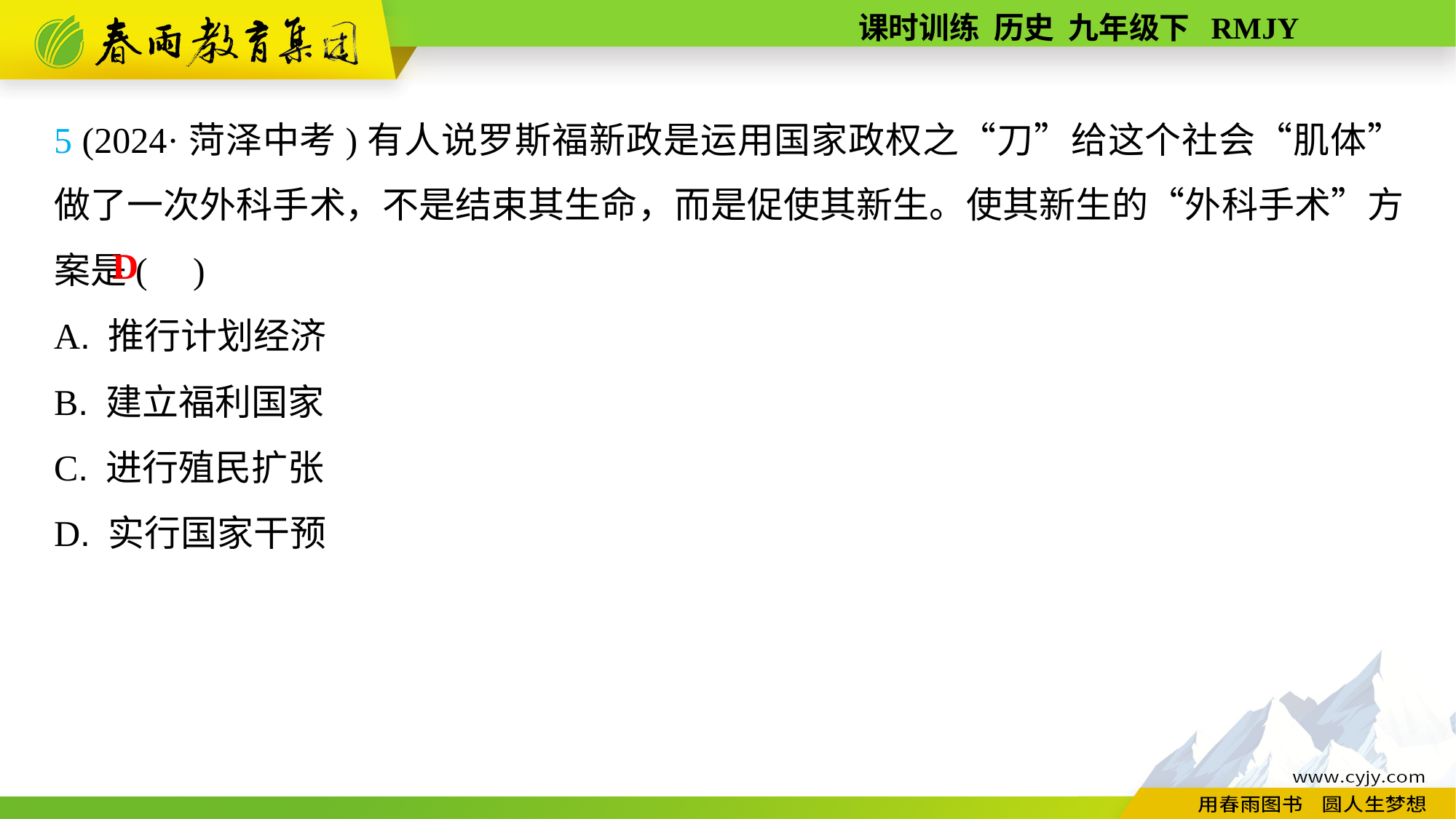

5 (2024·菏泽中考)有人说罗斯福新政是运用国家政权之“刀”给这个社会“肌体”做了一次外科手术，不是结束其生命，而是促使其新生。使其新生的“外科手术”方案是(     )
A. 推行计划经济
B. 建立福利国家
C. 进行殖民扩张
D. 实行国家干预
D